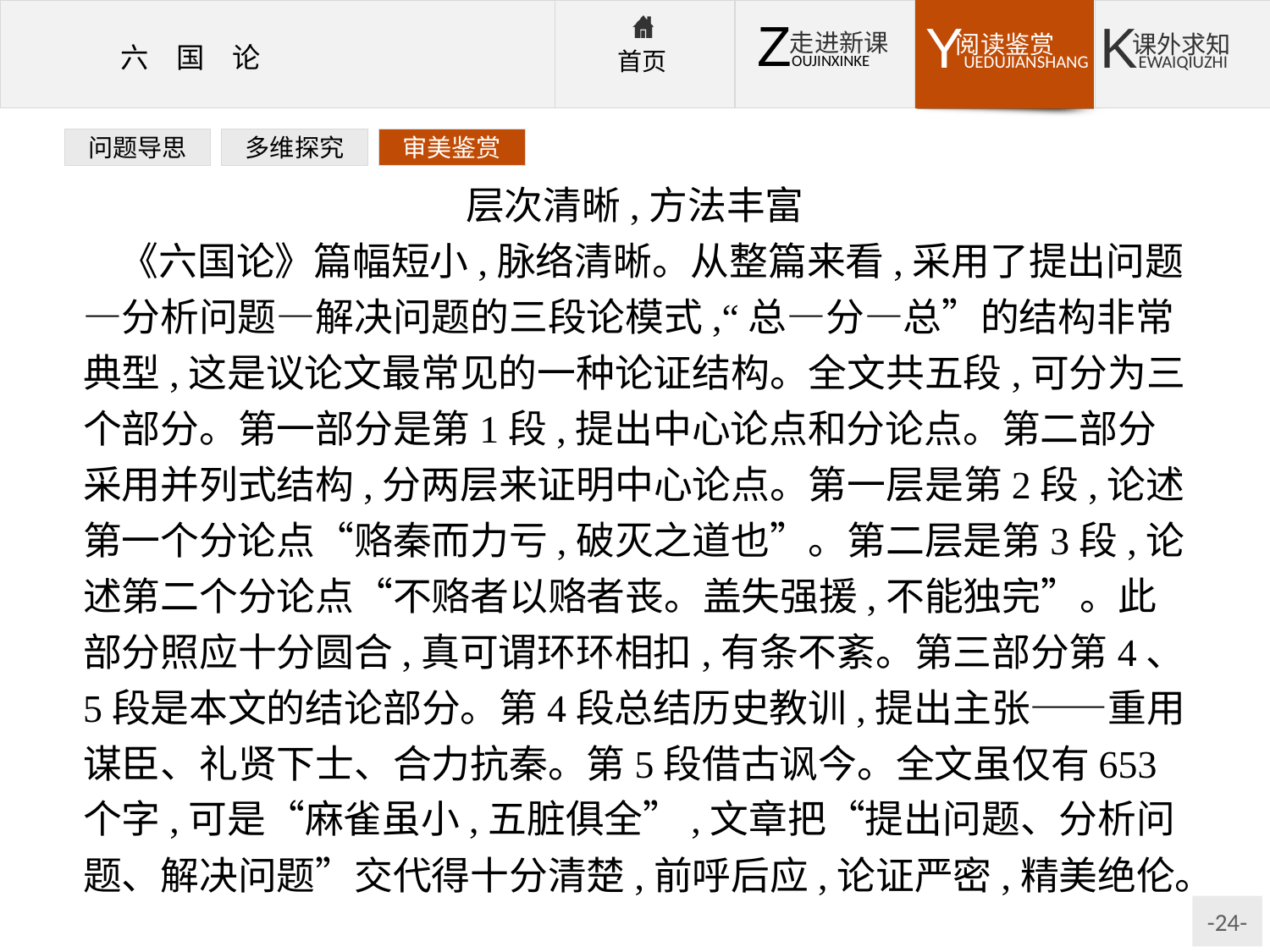

问题导思
多维探究
审美鉴赏
层次清晰,方法丰富
《六国论》篇幅短小,脉络清晰。从整篇来看,采用了提出问题—分析问题—解决问题的三段论模式,“总—分—总”的结构非常典型,这是议论文最常见的一种论证结构。全文共五段,可分为三个部分。第一部分是第1段,提出中心论点和分论点。第二部分采用并列式结构,分两层来证明中心论点。第一层是第2段,论述第一个分论点“赂秦而力亏,破灭之道也”。第二层是第3段,论述第二个分论点“不赂者以赂者丧。盖失强援,不能独完”。此部分照应十分圆合,真可谓环环相扣,有条不紊。第三部分第4、5段是本文的结论部分。第4段总结历史教训,提出主张——重用谋臣、礼贤下士、合力抗秦。第5段借古讽今。全文虽仅有653个字,可是“麻雀虽小,五脏俱全”,文章把“提出问题、分析问题、解决问题”交代得十分清楚,前呼后应,论证严密,精美绝伦。